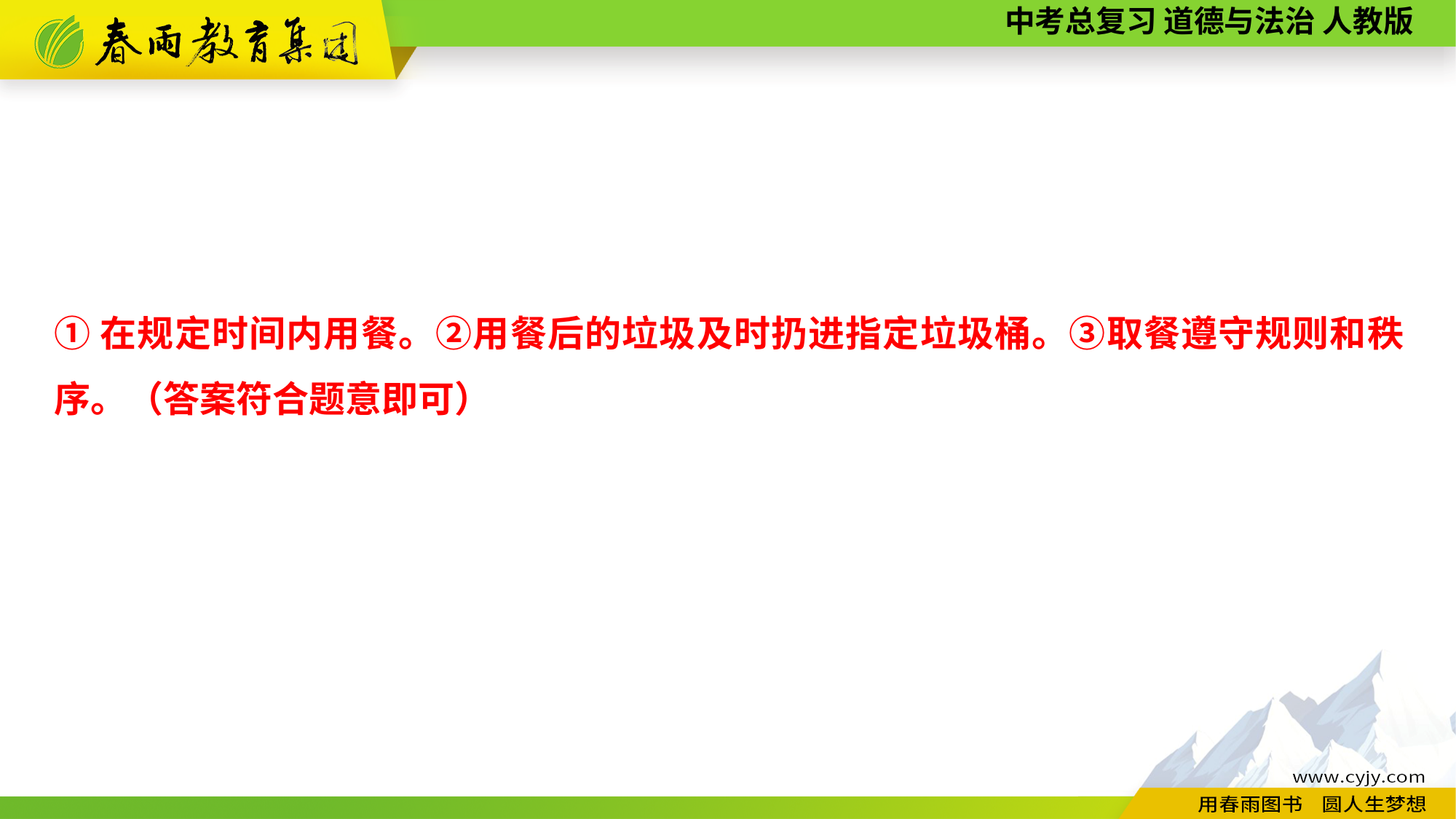

①在规定时间内用餐。②用餐后的垃圾及时扔进指定垃圾桶。③取餐遵守规则和秩序。（答案符合题意即可）